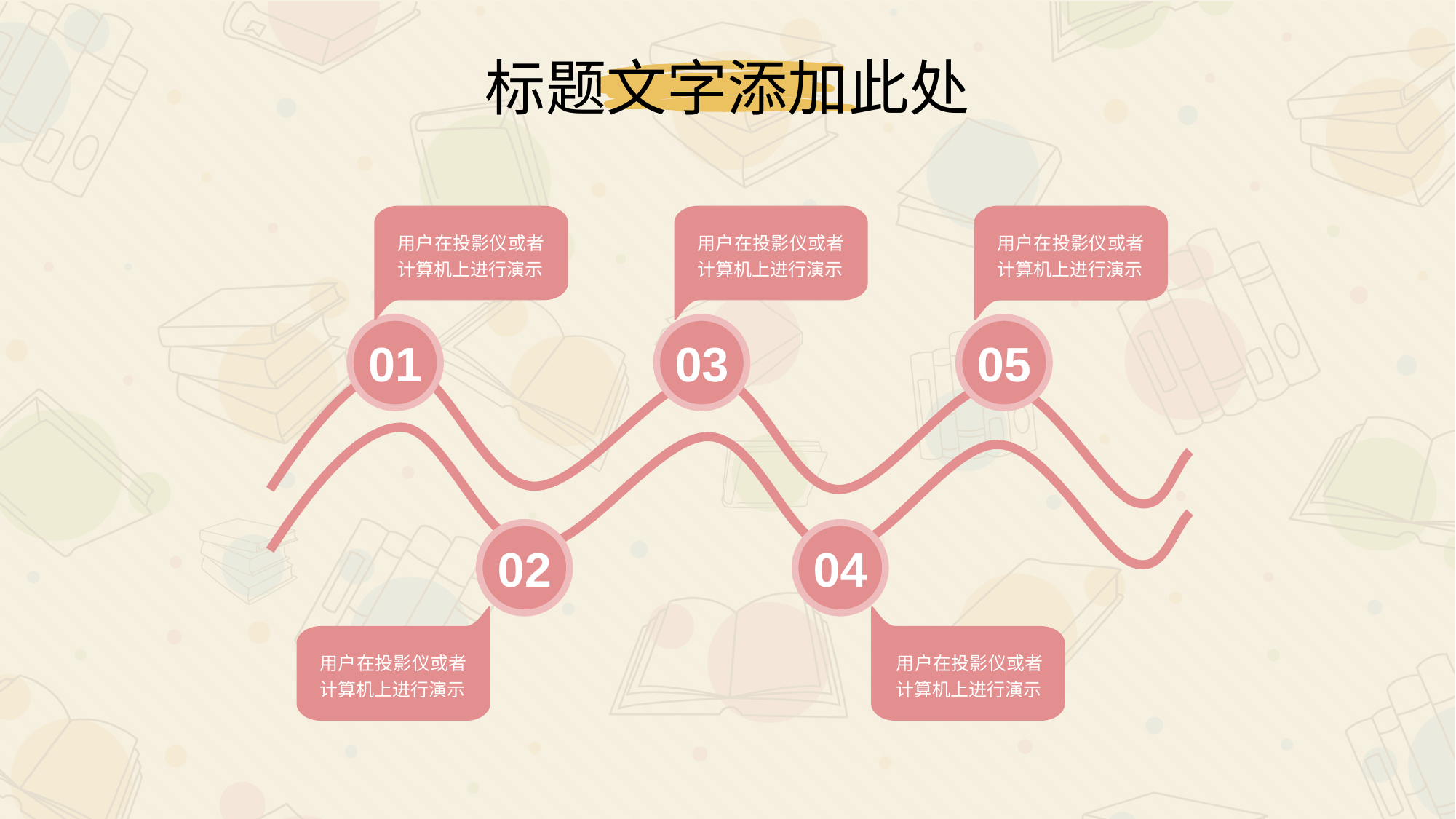

标题文字添加此处

用户在投影仪或者计算机上进行演示

用户在投影仪或者计算机上进行演示

用户在投影仪或者计算机上进行演示
01
03
05

02
04

用户在投影仪或者计算机上进行演示

用户在投影仪或者计算机上进行演示